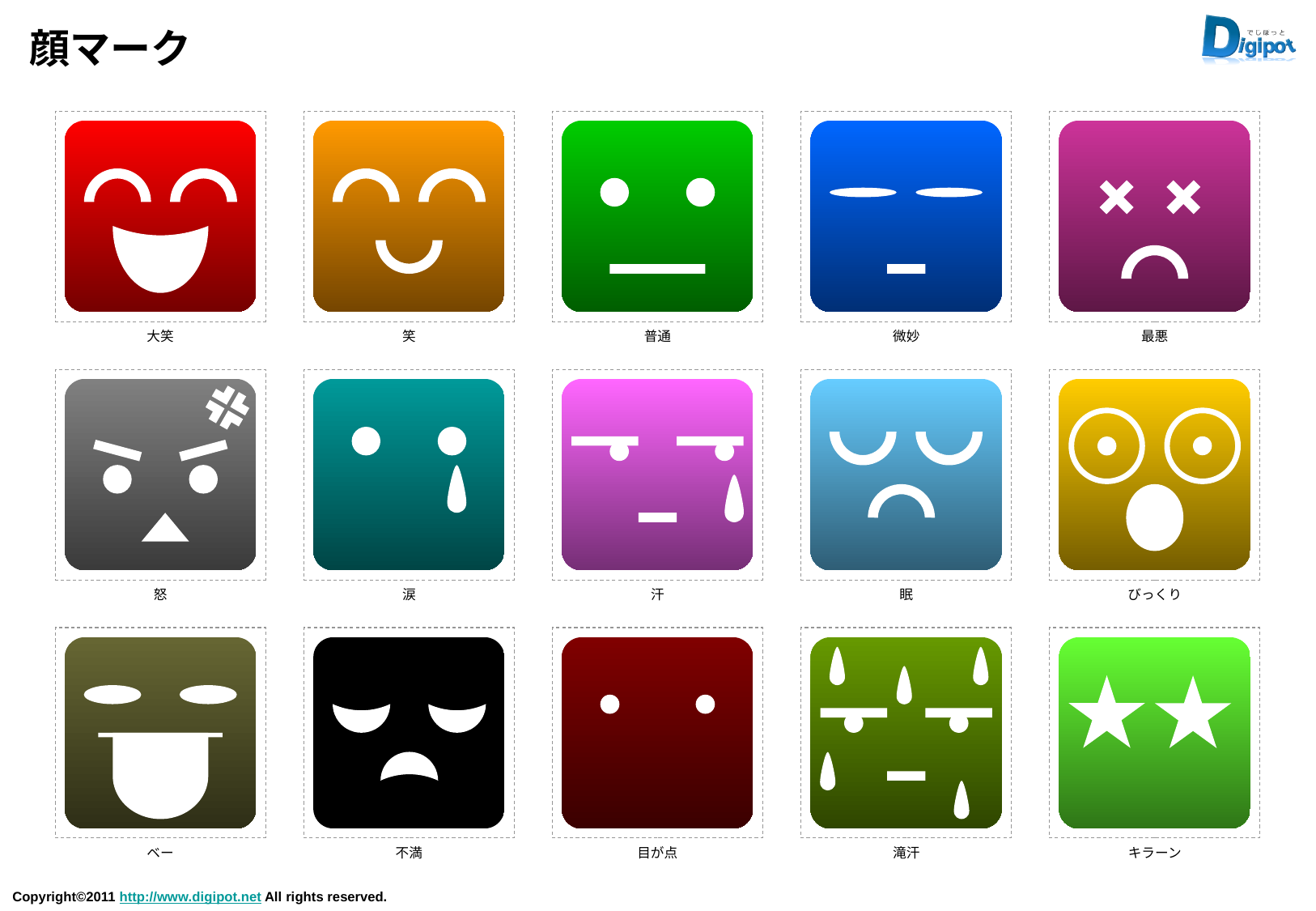

# 顔マーク

大笑
笑
普通
微妙
最悪

怒
涙
汗
眠
びっくり

ベー
不満
目が点
滝汗
キラーン